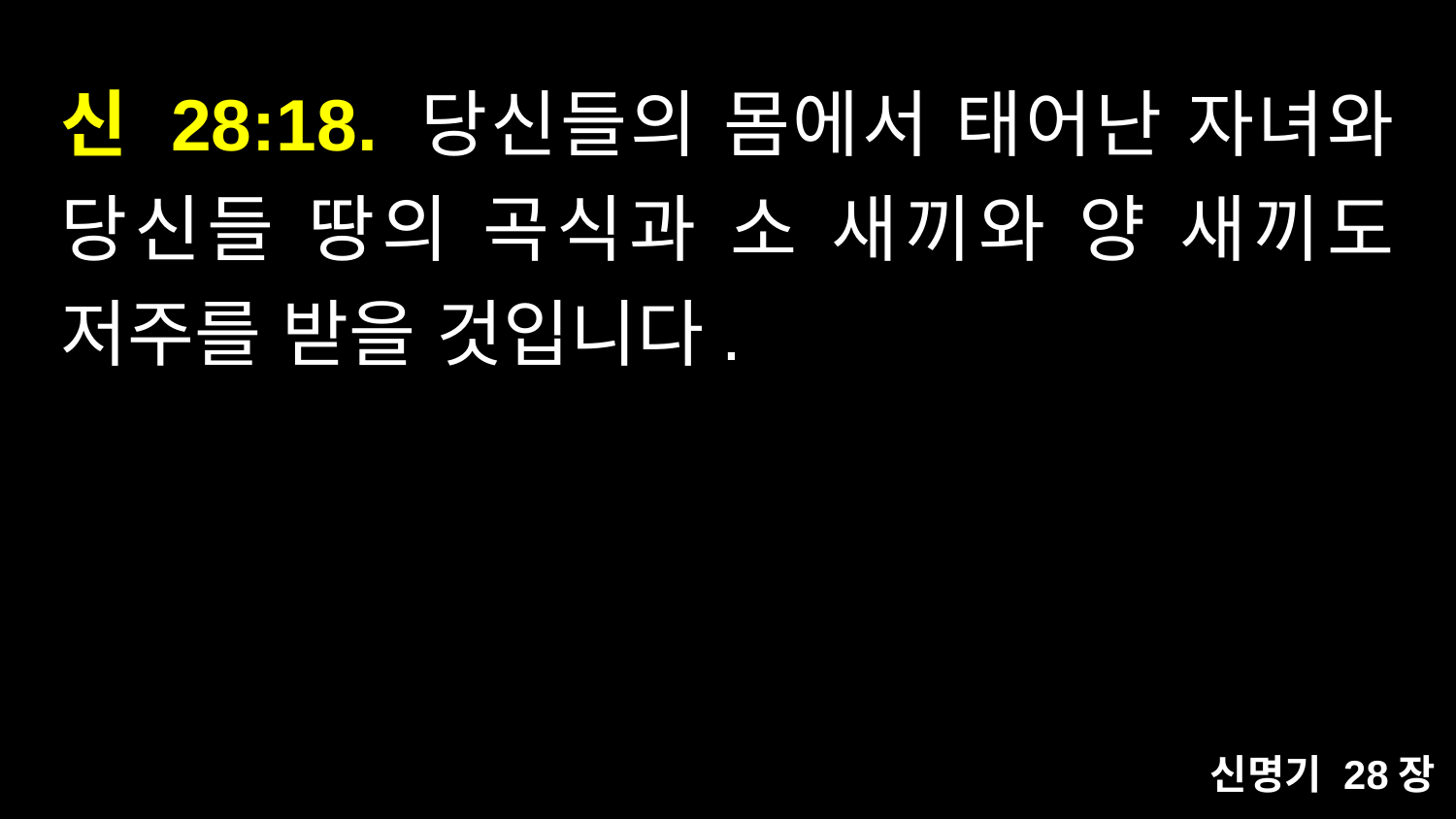

# 신 28:18. 당신들의 몸에서 태어난 자녀와 당신들 땅의 곡식과 소 새끼와 양 새끼도 저주를 받을 것입니다.
신명기 28장